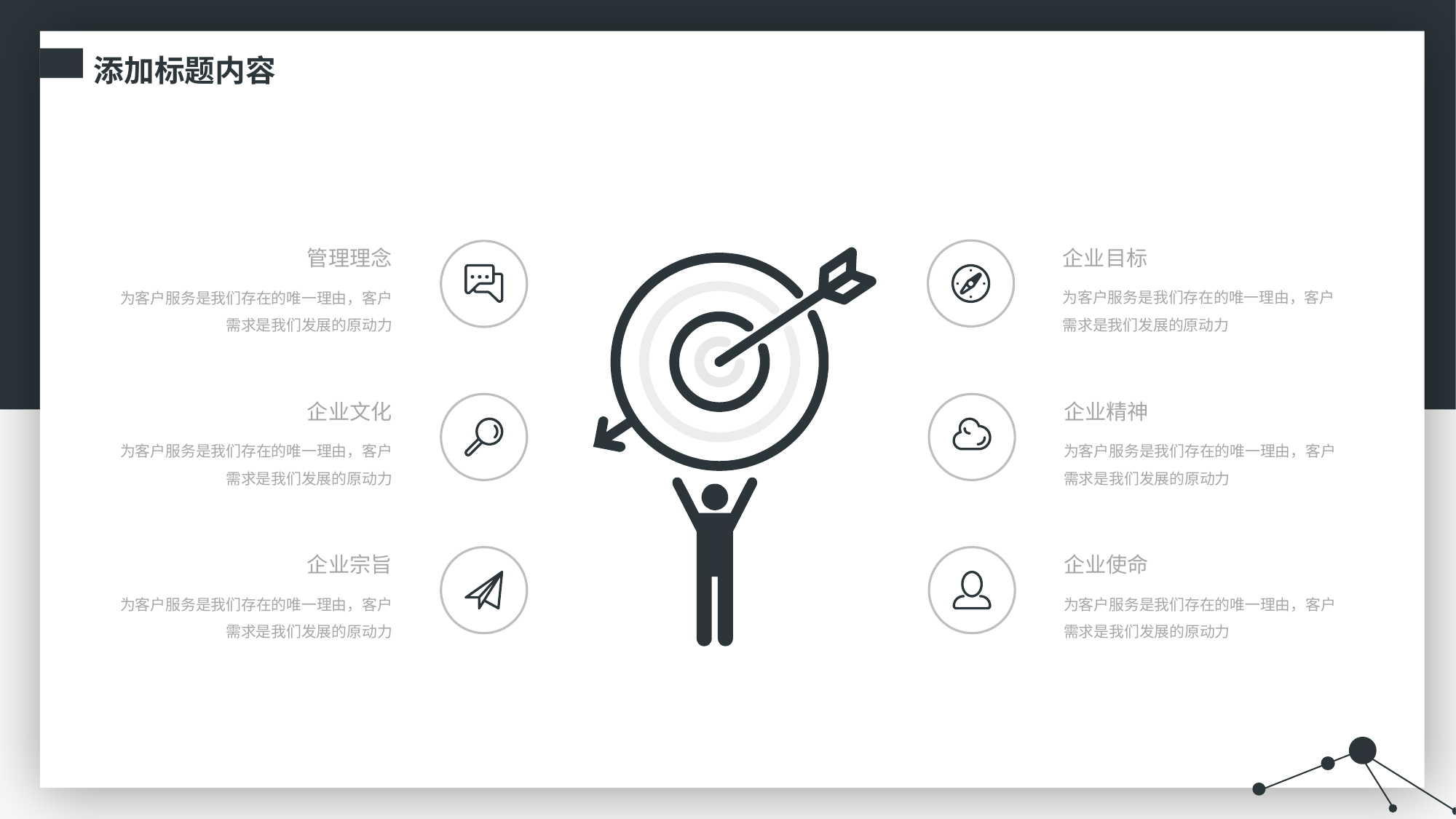

添加标题内容

企业目标
为客户服务是我们存在的唯一理由，客户需求是我们发展的原动力

管理理念
为客户服务是我们存在的唯一理由，客户需求是我们发展的原动力

企业文化
为客户服务是我们存在的唯一理由，客户需求是我们发展的原动力

企业精神
为客户服务是我们存在的唯一理由，客户需求是我们发展的原动力

企业宗旨
为客户服务是我们存在的唯一理由，客户需求是我们发展的原动力

企业使命
为客户服务是我们存在的唯一理由，客户需求是我们发展的原动力